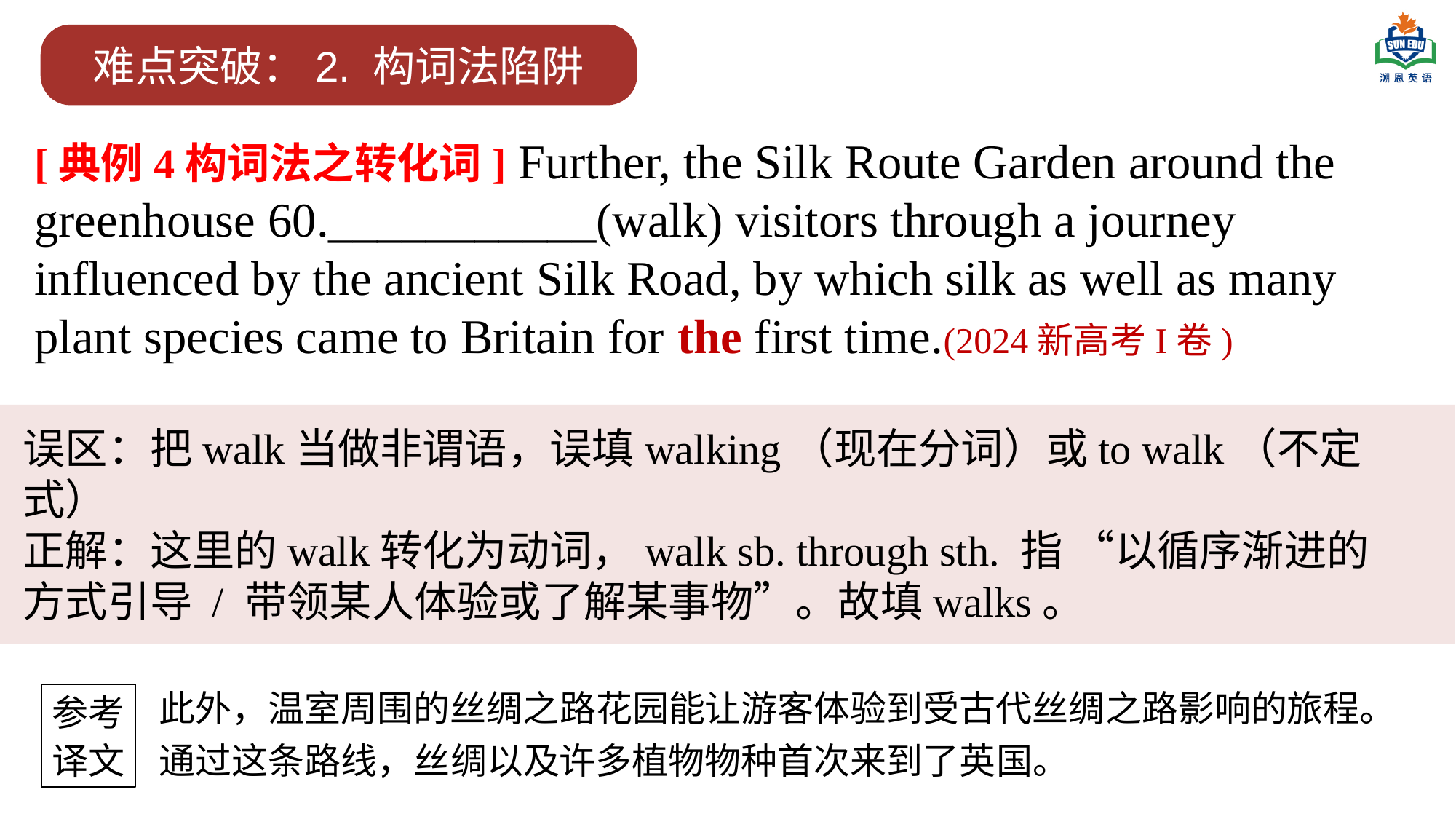

难点突破：2. 构词法陷阱
[典例4构词法之转化词] Further, the Silk Route Garden around the greenhouse 60.___________(walk) visitors through a journey influenced by the ancient Silk Road, by which silk as well as many plant species came to Britain for the first time.(2024新高考I卷)

误区：把walk当做非谓语，误填walking（现在分词）或to walk（不定式）
正解：这里的walk转化为动词，walk sb. through sth. 指 “以循序渐进的方式引导 / 带领某人体验或了解某事物”。故填walks。

此外，温室周围的丝绸之路花园能让游客体验到受古代丝绸之路影响的旅程。通过这条路线，丝绸以及许多植物物种首次来到了英国。
参考
译文